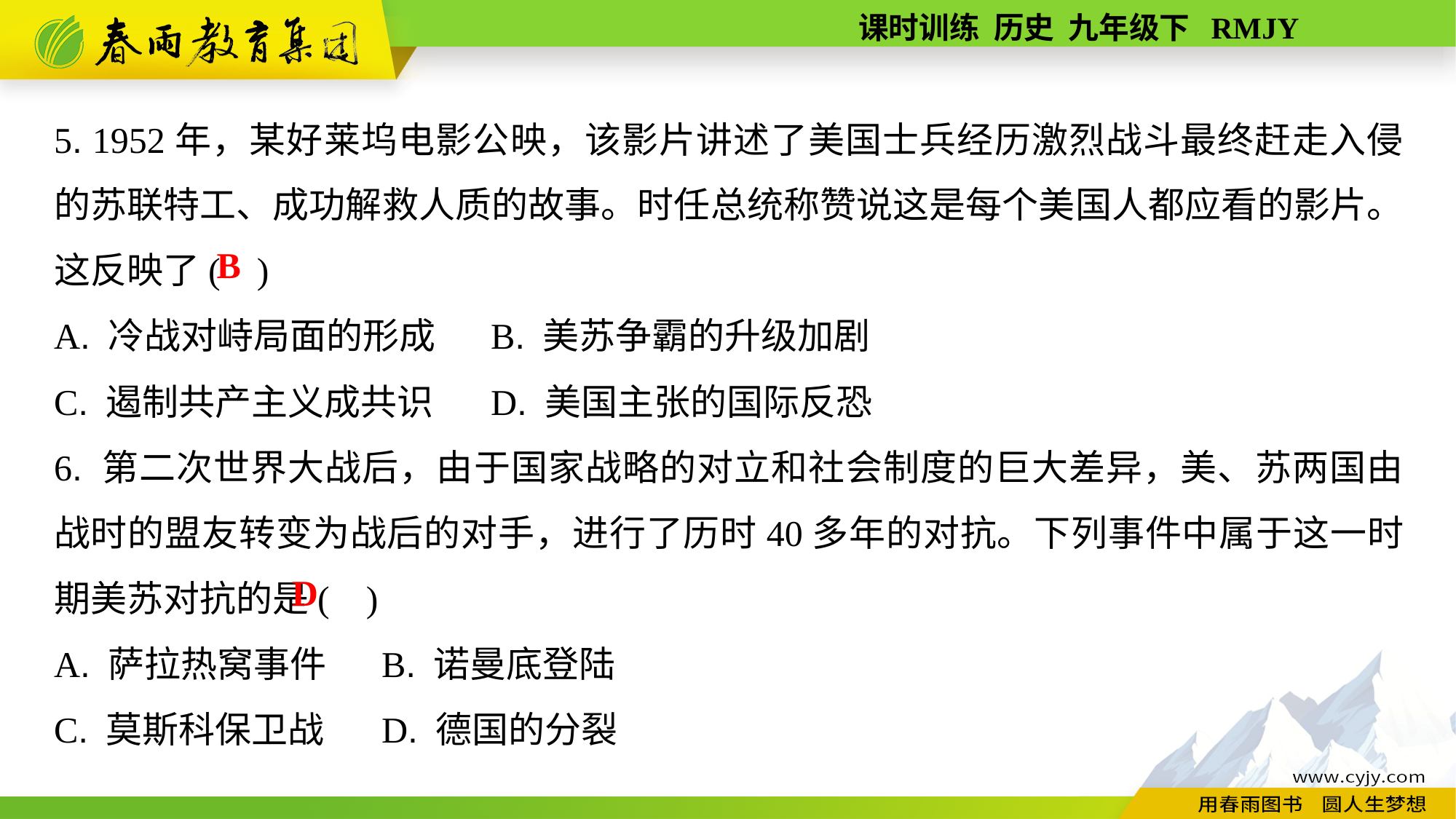

5. 1952年，某好莱坞电影公映，该影片讲述了美国士兵经历激烈战斗最终赶走入侵的苏联特工、成功解救人质的故事。时任总统称赞说这是每个美国人都应看的影片。这反映了(    )
A. 冷战对峙局面的形成	B. 美苏争霸的升级加剧
C. 遏制共产主义成共识	D. 美国主张的国际反恐
6. 第二次世界大战后，由于国家战略的对立和社会制度的巨大差异，美、苏两国由战时的盟友转变为战后的对手，进行了历时40多年的对抗。下列事件中属于这一时期美苏对抗的是(    )
A. 萨拉热窝事件	B. 诺曼底登陆
C. 莫斯科保卫战	D. 德国的分裂
B
D